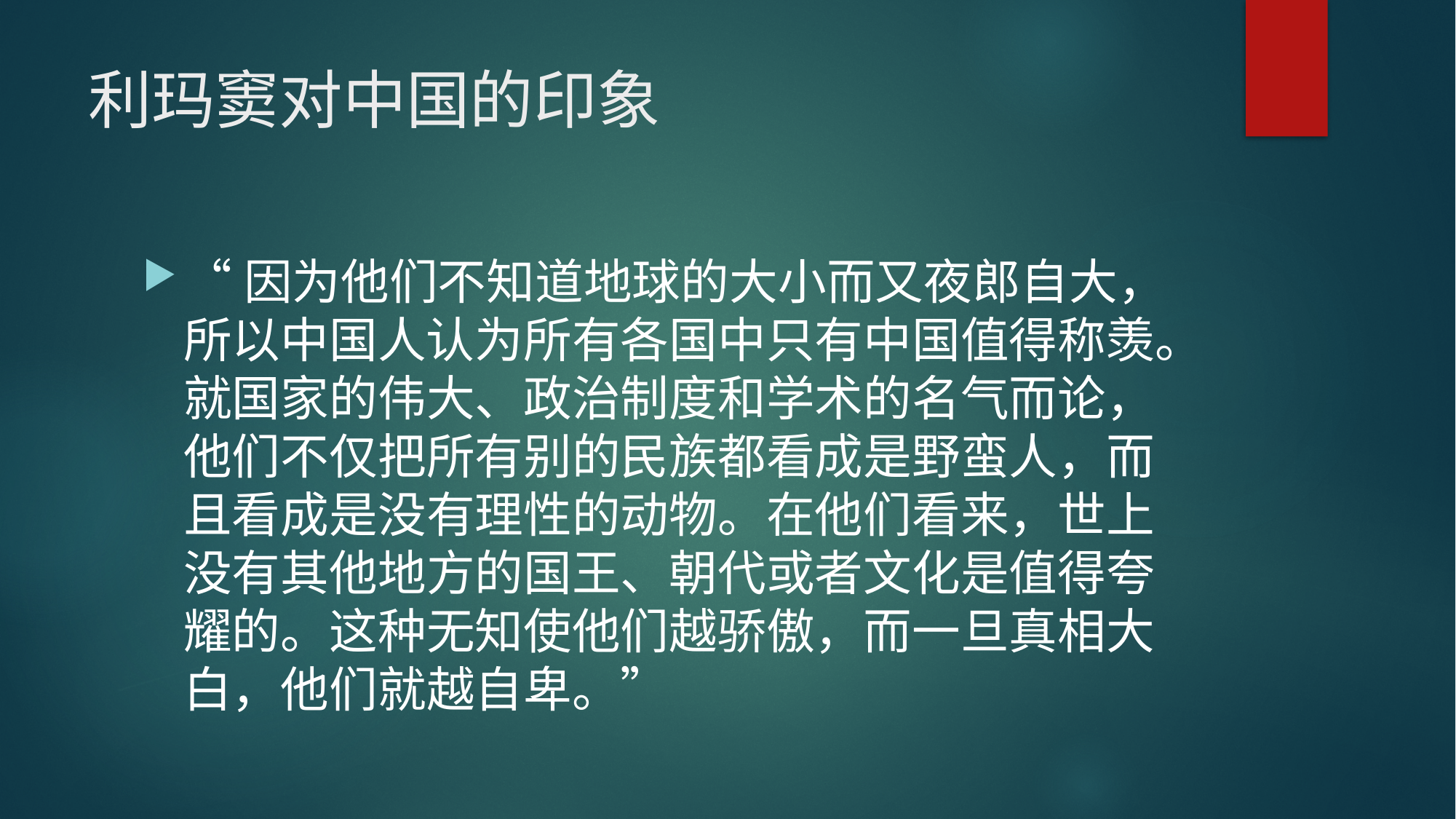

# 利玛窦对中国的印象
“因为他们不知道地球的大小而又夜郎自大，所以中国人认为所有各国中只有中国值得称羡。就国家的伟大、政治制度和学术的名气而论，他们不仅把所有别的民族都看成是野蛮人，而且看成是没有理性的动物。在他们看来，世上没有其他地方的国王、朝代或者文化是值得夸耀的。这种无知使他们越骄傲，而一旦真相大白，他们就越自卑。”